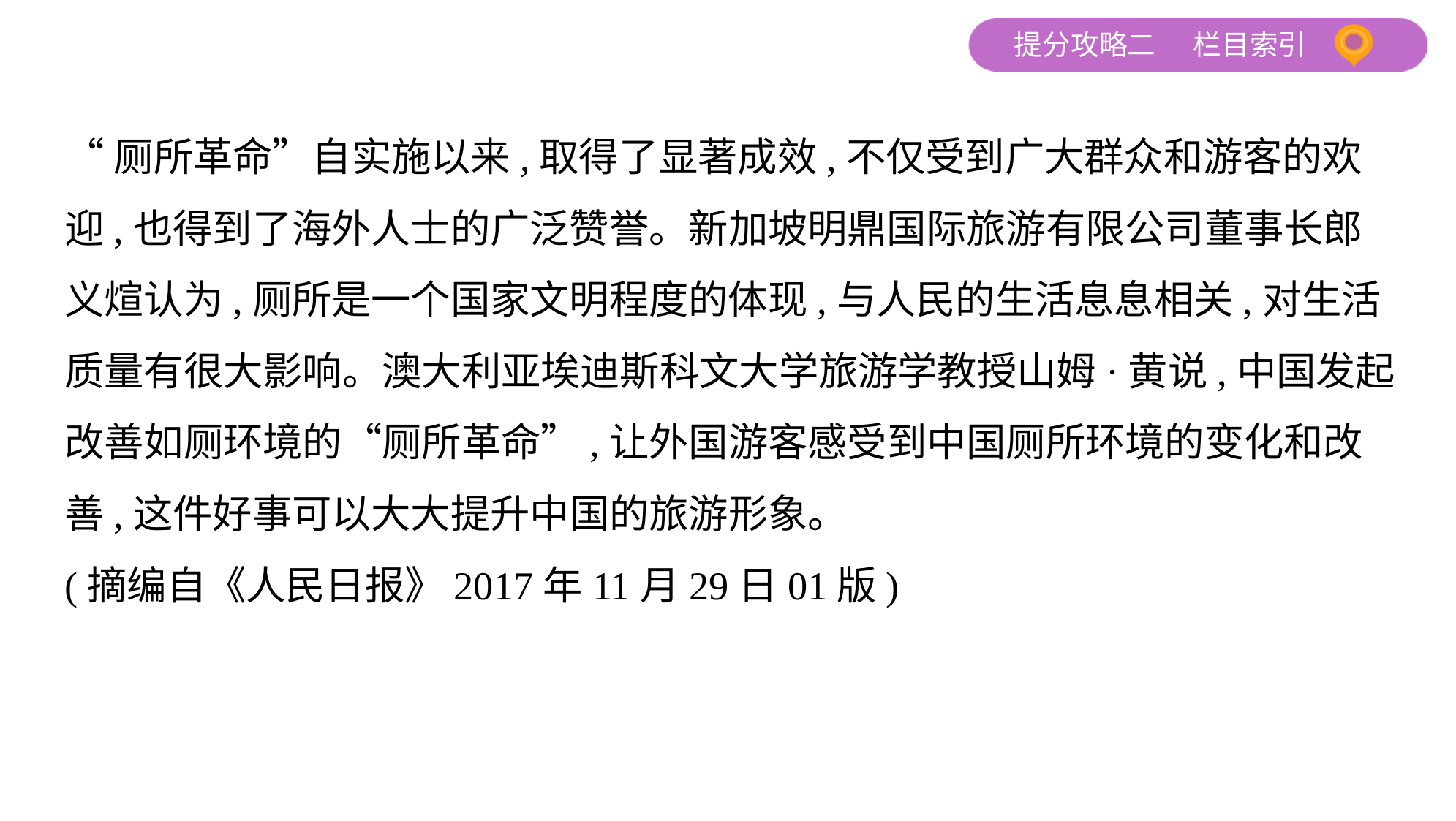

“厕所革命”自实施以来,取得了显著成效,不仅受到广大群众和游客的欢
迎,也得到了海外人士的广泛赞誉。新加坡明鼎国际旅游有限公司董事长郎
义煊认为,厕所是一个国家文明程度的体现,与人民的生活息息相关,对生活
质量有很大影响。澳大利亚埃迪斯科文大学旅游学教授山姆·黄说,中国发起
改善如厕环境的“厕所革命”,让外国游客感受到中国厕所环境的变化和改
善,这件好事可以大大提升中国的旅游形象。
(摘编自《人民日报》2017年11月29日01版)